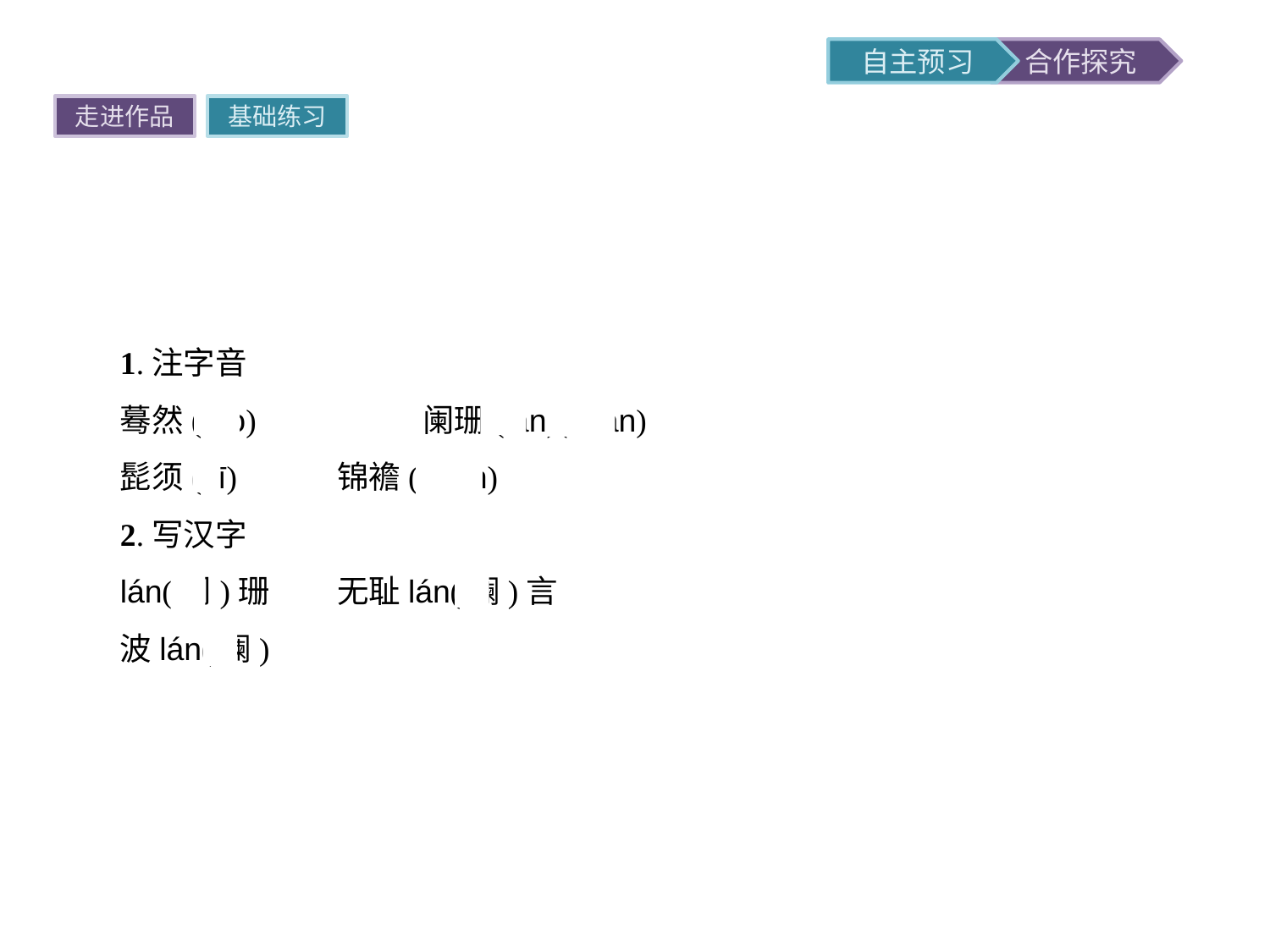

走进作品
基础练习
1.注字音
蓦然(mò)　　　　　阑珊(lán)(shān)
髭须(zī)	锦襜(chán)
2.写汉字
lán(阑)珊	无耻lán(谰)言
波lán(澜)